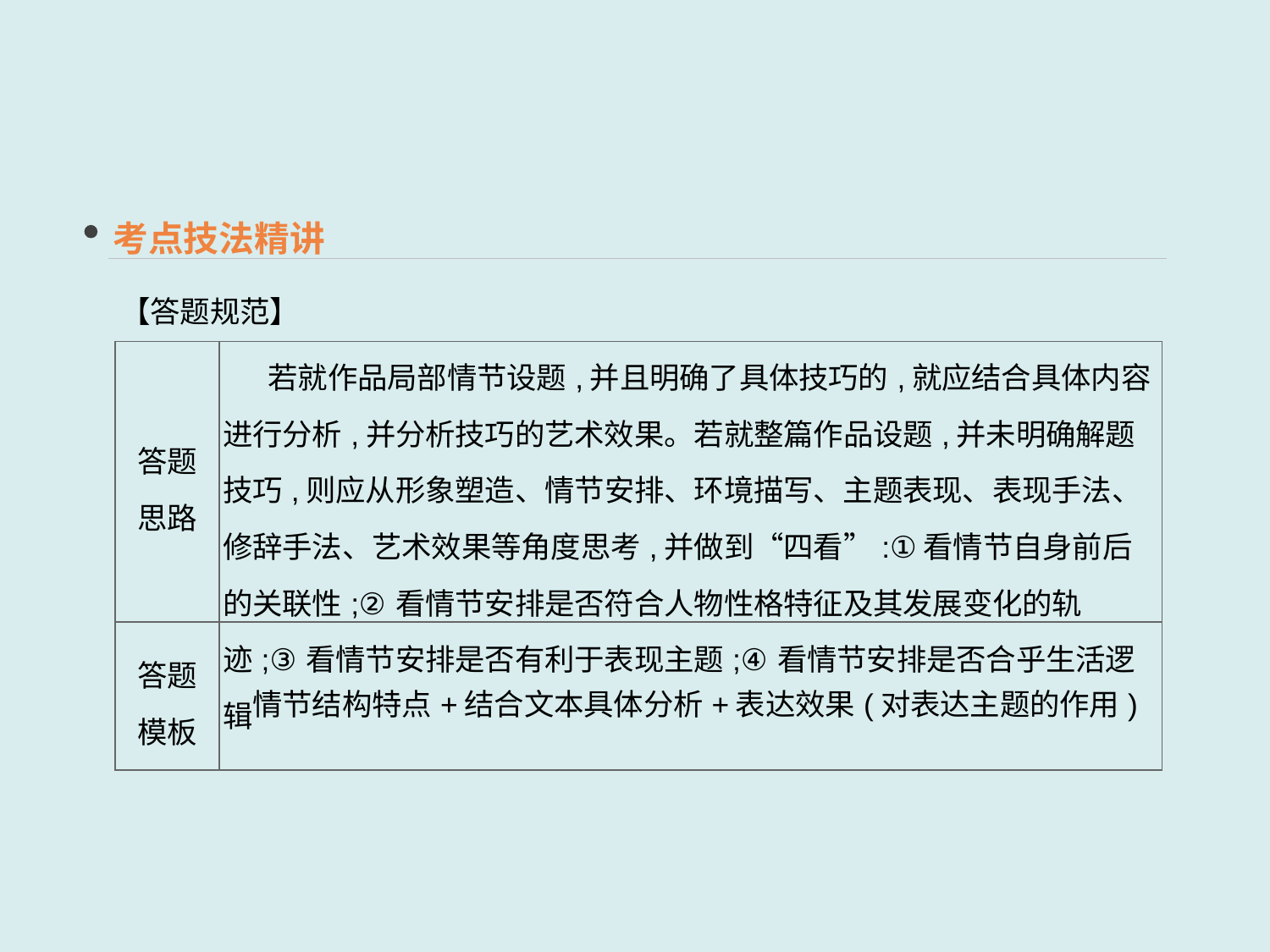

考点技法精讲

【答题规范】
| 答题 思路 | 若就作品局部情节设题,并且明确了具体技巧的,就应结合具体内容进行分析,并分析技巧的艺术效果。若就整篇作品设题,并未明确解题技巧,则应从形象塑造、情节安排、环境描写、主题表现、表现手法、修辞手法、艺术效果等角度思考,并做到“四看”:①看情节自身前后的关联性;②看情节安排是否符合人物性格特征及其发展变化的轨迹;③看情节安排是否有利于表现主题;④看情节安排是否合乎生活逻辑 |
| --- | --- |
| 答题 模板 | 情节结构特点+结合文本具体分析+表达效果(对表达主题的作用) |